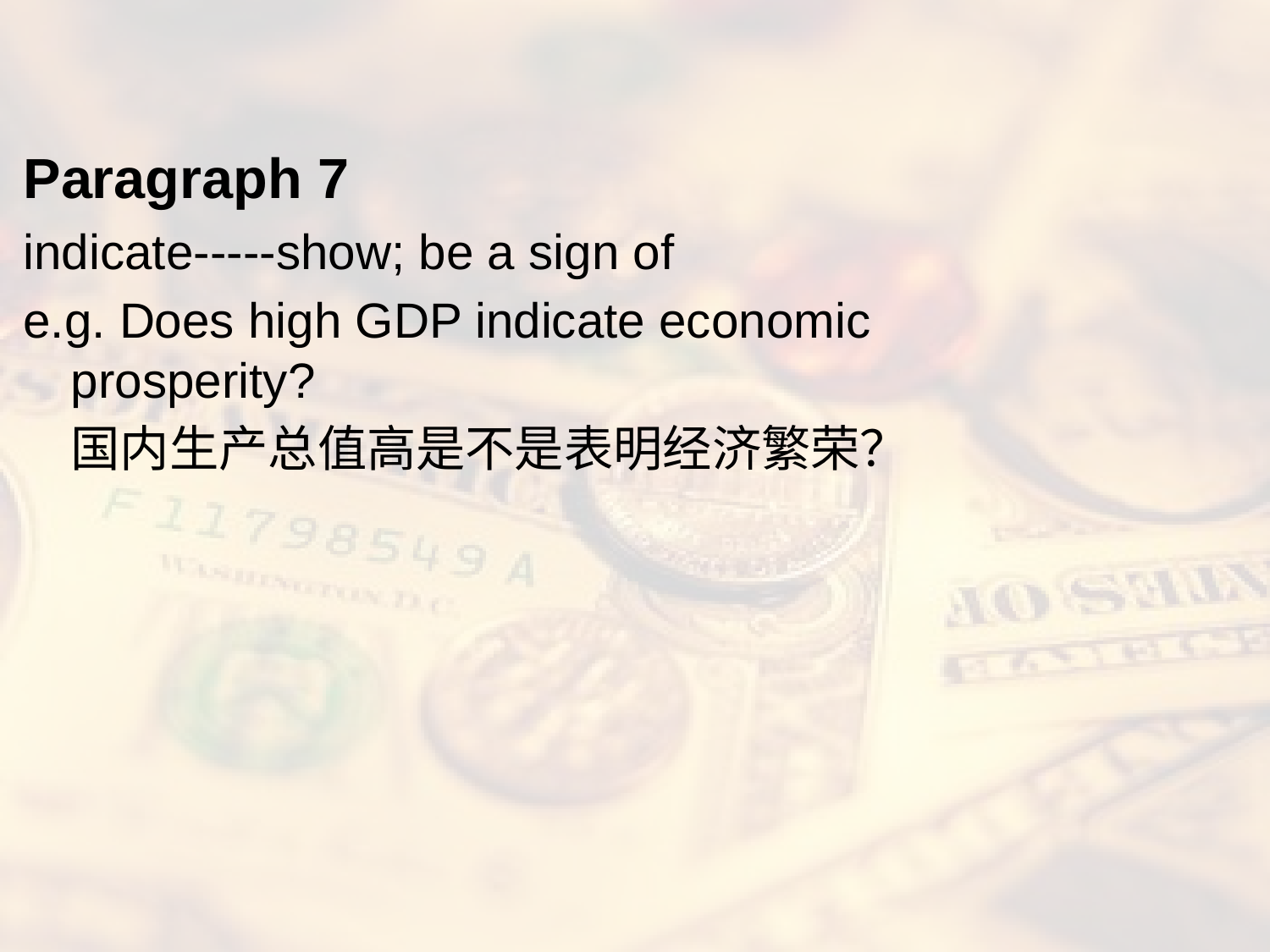

#
Paragraph 7
indicate-----show; be a sign of
e.g. Does high GDP indicate economic prosperity?
	国内生产总值高是不是表明经济繁荣？